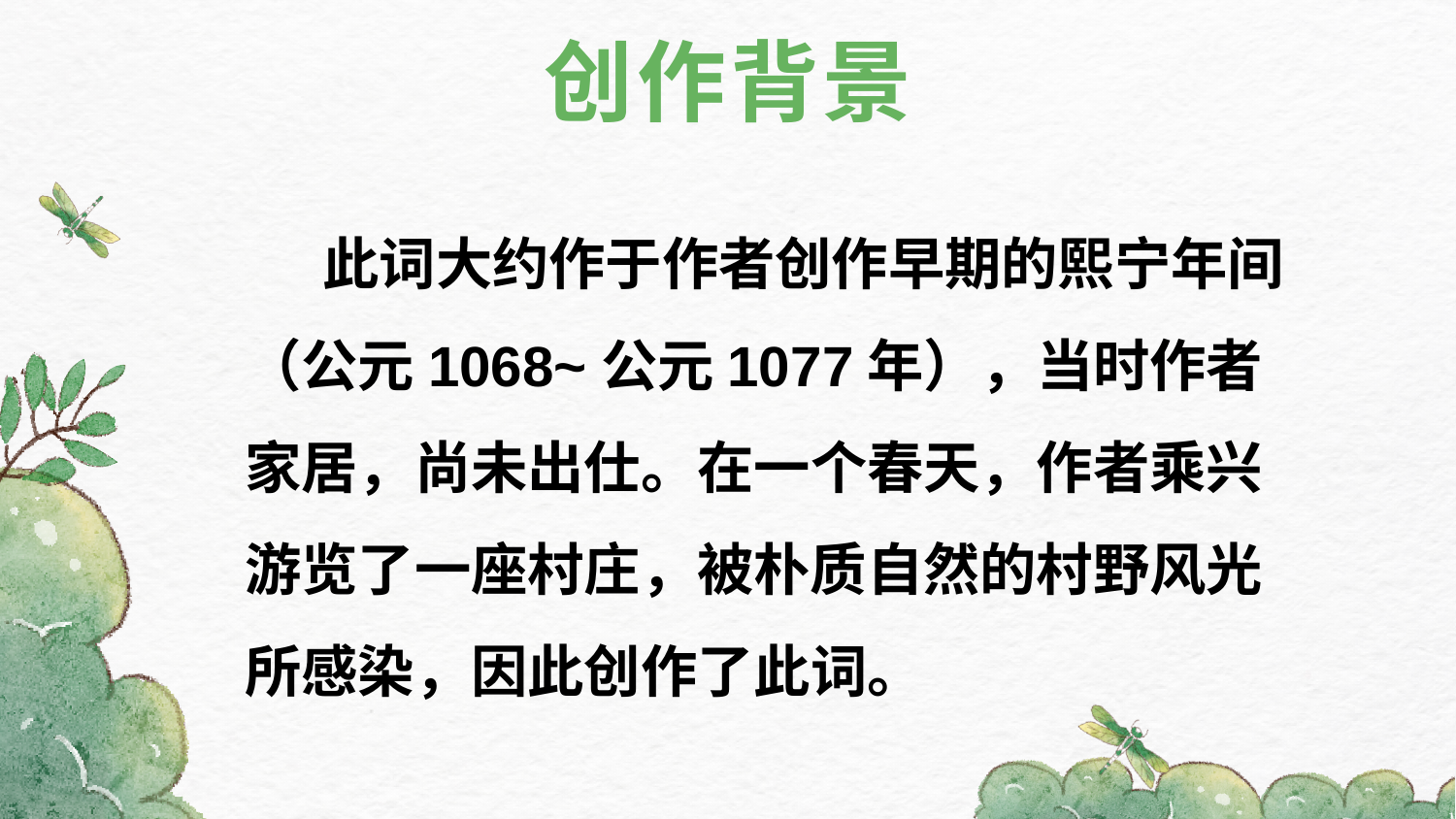

# 创作背景
     此词大约作于作者创作早期的熙宁年间（公元1068~公元1077年），当时作者家居，尚未出仕。在一个春天，作者乘兴游览了一座村庄，被朴质自然的村野风光所感染，因此创作了此词。